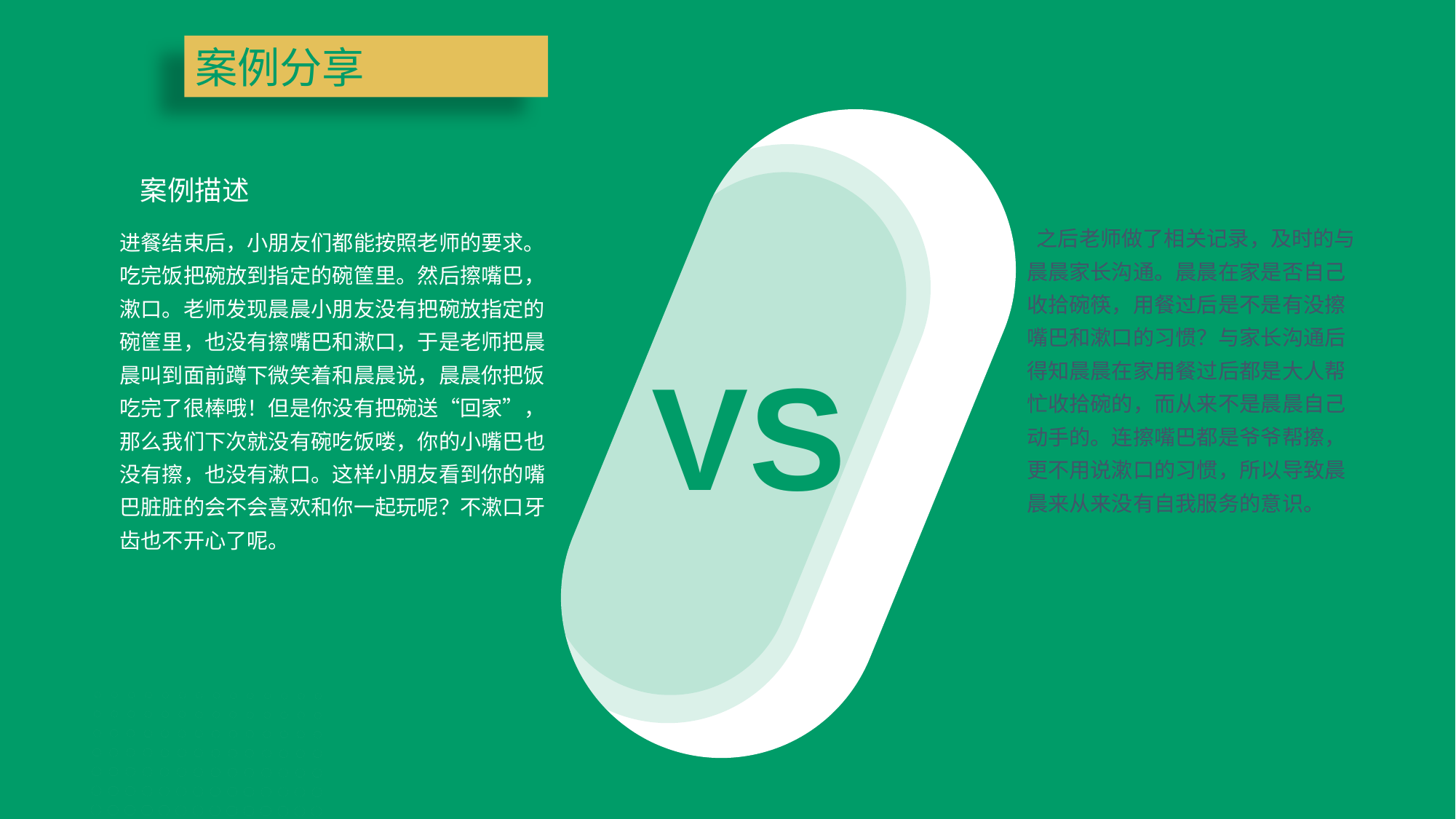

案例分享

案例描述
案例分析
 之后老师做了相关记录，及时的与晨晨家长沟通。晨晨在家是否自己收拾碗筷，用餐过后是不是有没擦嘴巴和漱口的习惯？与家长沟通后得知晨晨在家用餐过后都是大人帮忙收拾碗的，而从来不是晨晨自己动手的。连擦嘴巴都是爷爷帮擦，更不用说漱口的习惯，所以导致晨晨来从来没有自我服务的意识。
进餐结束后，小朋友们都能按照老师的要求。吃完饭把碗放到指定的碗筐里。然后擦嘴巴，漱口。老师发现晨晨小朋友没有把碗放指定的碗筐里，也没有擦嘴巴和漱口，于是老师把晨晨叫到面前蹲下微笑着和晨晨说，晨晨你把饭吃完了很棒哦！但是你没有把碗送“回家”，那么我们下次就没有碗吃饭喽，你的小嘴巴也没有擦，也没有漱口。这样小朋友看到你的嘴巴脏脏的会不会喜欢和你一起玩呢？不漱口牙齿也不开心了呢。

VS